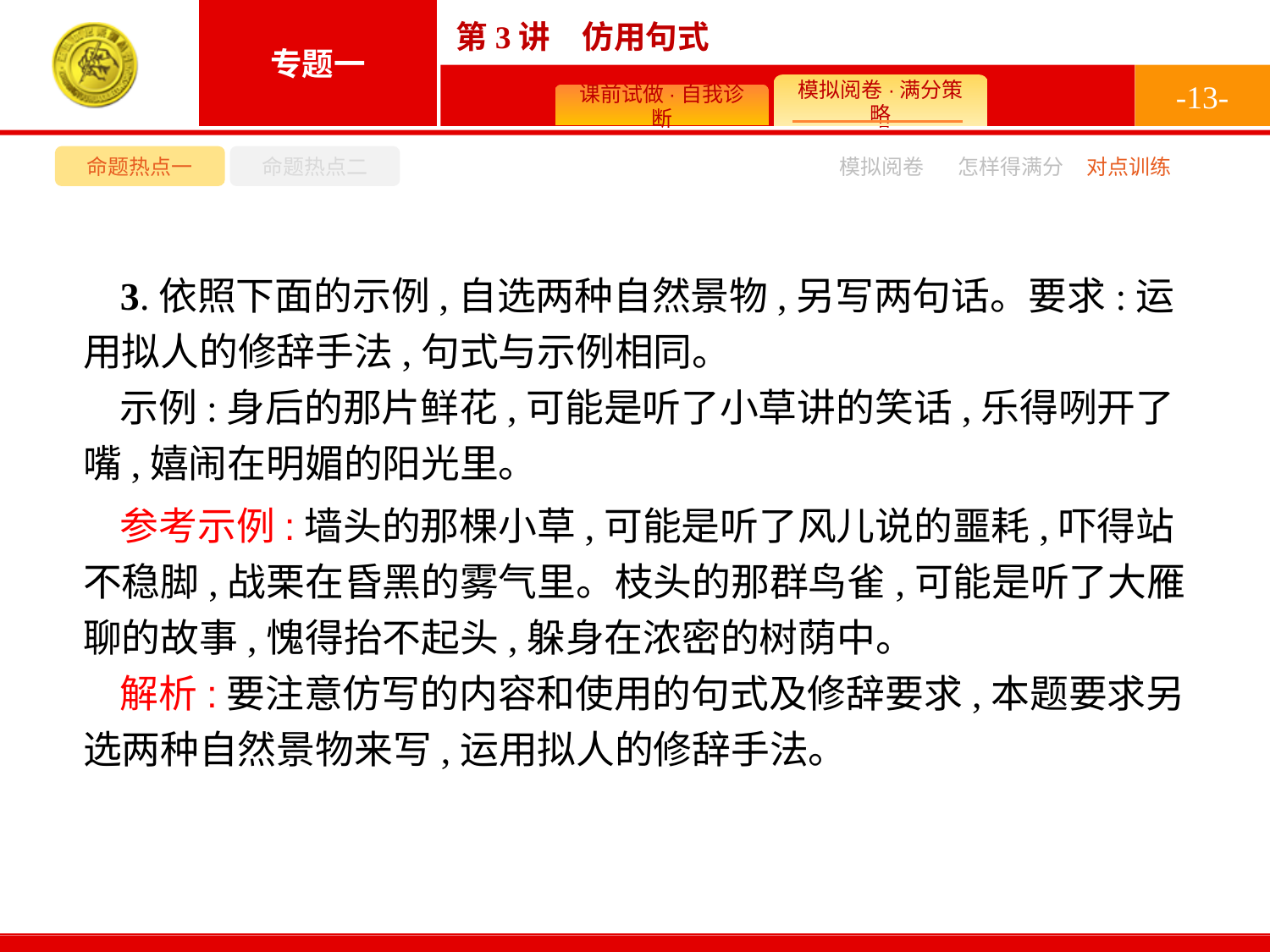

-13-
命题热点一
命题热点二
模拟阅卷
怎样得满分
对点训练
3.依照下面的示例,自选两种自然景物,另写两句话。要求:运用拟人的修辞手法,句式与示例相同。
示例:身后的那片鲜花,可能是听了小草讲的笑话,乐得咧开了嘴,嬉闹在明媚的阳光里。
参考示例:墙头的那棵小草,可能是听了风儿说的噩耗,吓得站不稳脚,战栗在昏黑的雾气里。枝头的那群鸟雀,可能是听了大雁聊的故事,愧得抬不起头,躲身在浓密的树荫中。
解析:要注意仿写的内容和使用的句式及修辞要求,本题要求另选两种自然景物来写,运用拟人的修辞手法。